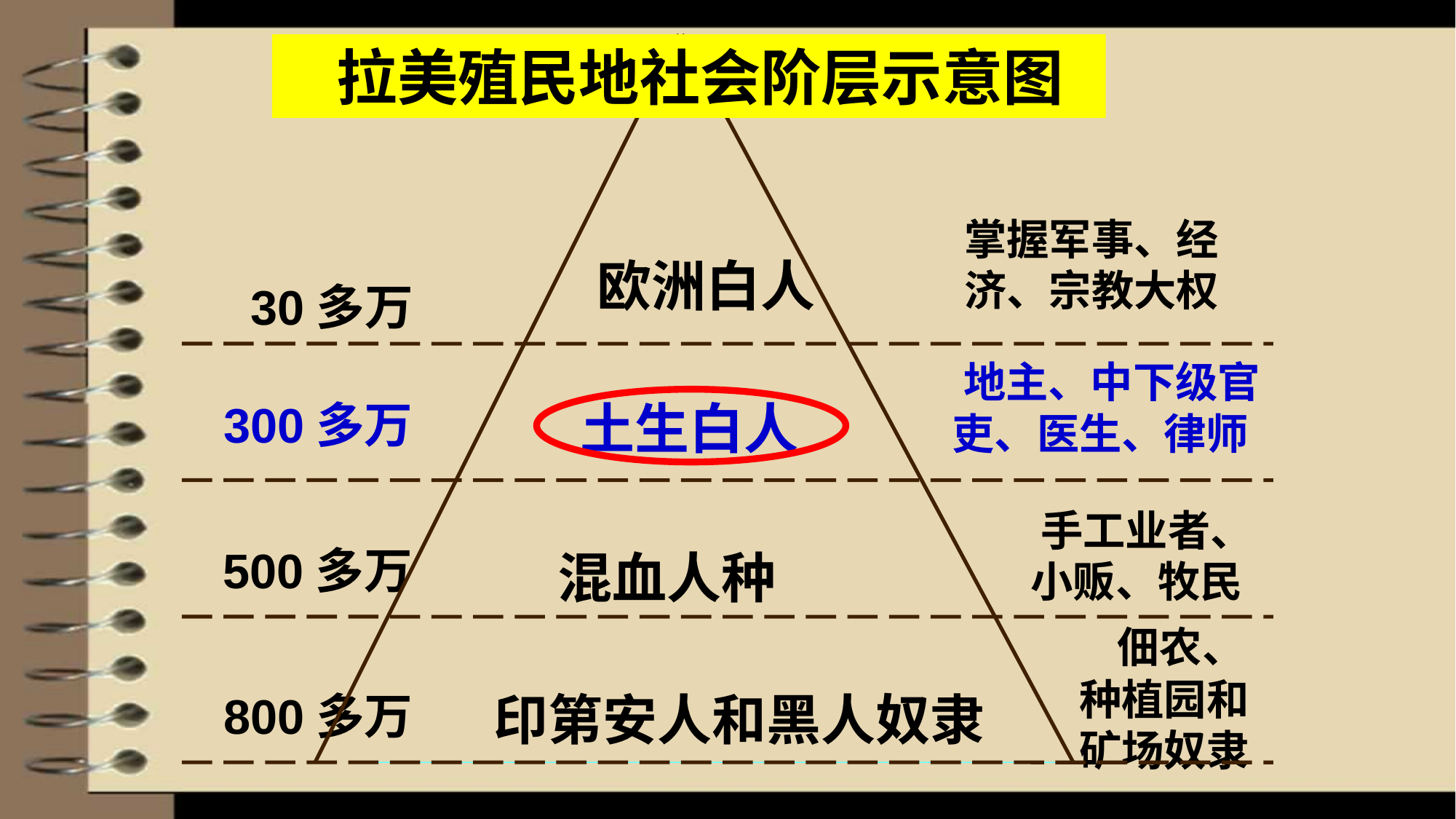

拉美殖民地社会阶层示意图

掌握军事、经济、宗教大权
  欧洲白人
30多万

 地主、中下级官吏、医生、律师
300多万
 土生白人

 手工业者、小贩、牧民
  500多万
    混血人种
  佃农、种植园和矿场奴隶

800多万
   印第安人和黑人奴隶